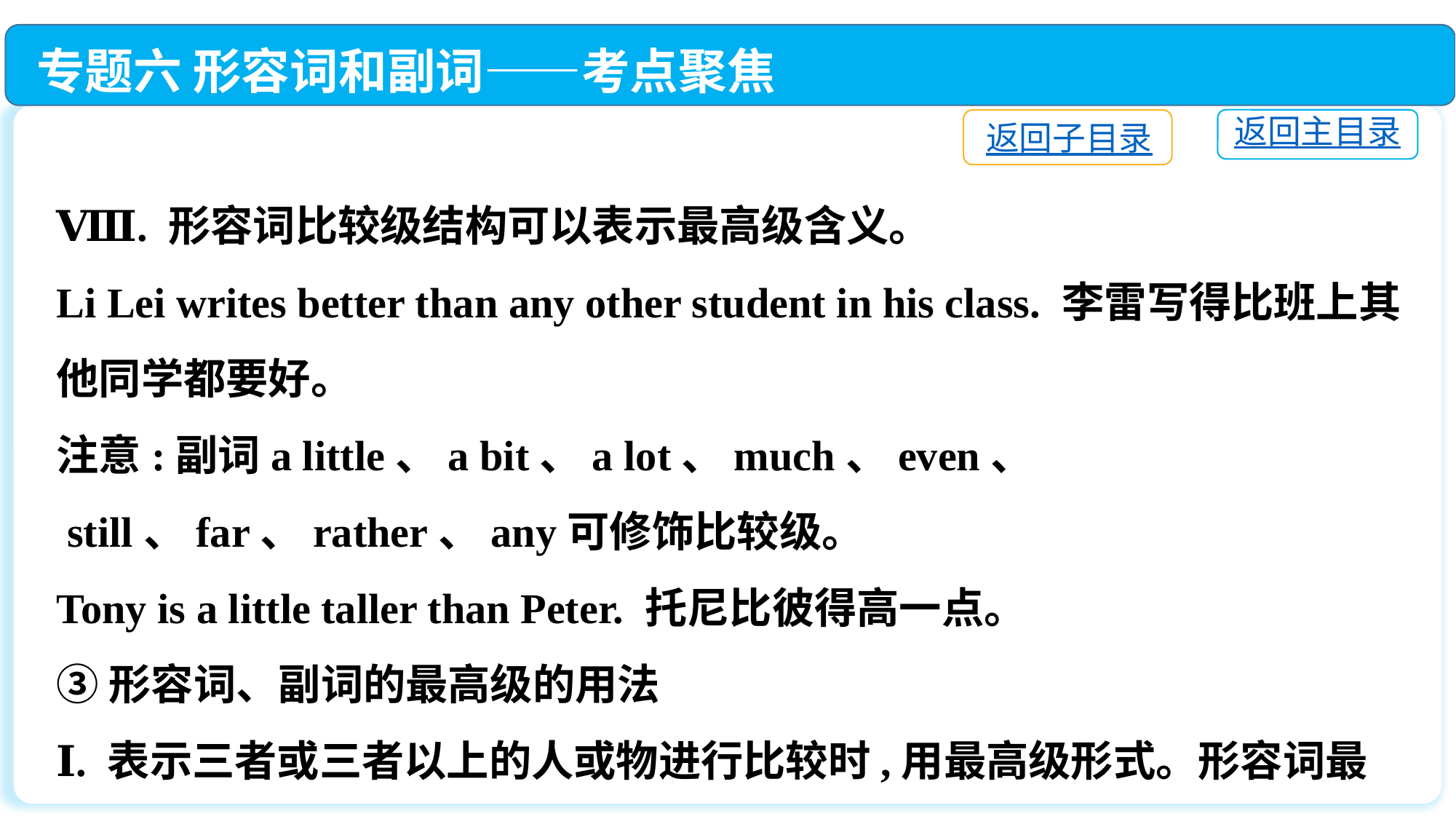

专题六 形容词和副词——考点聚焦

返回主目录

返回子目录
Ⅷ. 形容词比较级结构可以表示最高级含义。
Li Lei writes better than any other student in his class. 李雷写得比班上其他同学都要好。
注意:副词a little、a bit、a lot、much、even、
 still、far、rather、any可修饰比较级。
Tony is a little taller than Peter. 托尼比彼得高一点。
③形容词、副词的最高级的用法
Ⅰ. 表示三者或三者以上的人或物进行比较时,用最高级形式。形容词最